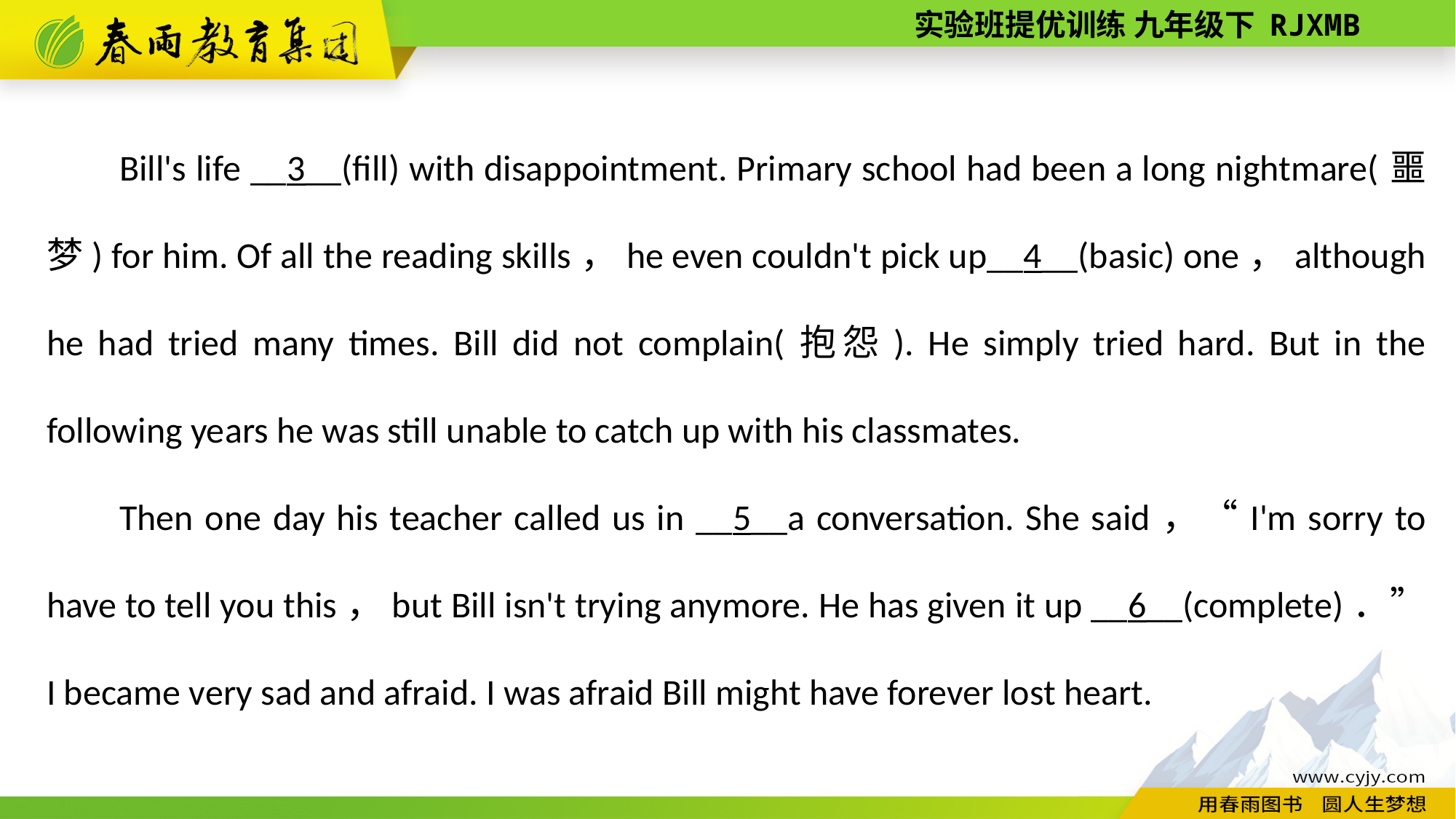

Bill's life __3__(fill) with disappointment. Primary school had been a long nightmare(噩梦) for him. Of all the reading skills，he even couldn't pick up__4__(basic) one，although he had tried many times. Bill did not complain(抱怨). He simply tried hard. But in the following years he was still unable to catch up with his classmates.
Then one day his teacher called us in __5__a conversation. She said，“I'm sorry to have to tell you this，but Bill isn't trying anymore. He has given it up __6__(complete)．” I became very sad and afraid. I was afraid Bill might have forever lost heart.